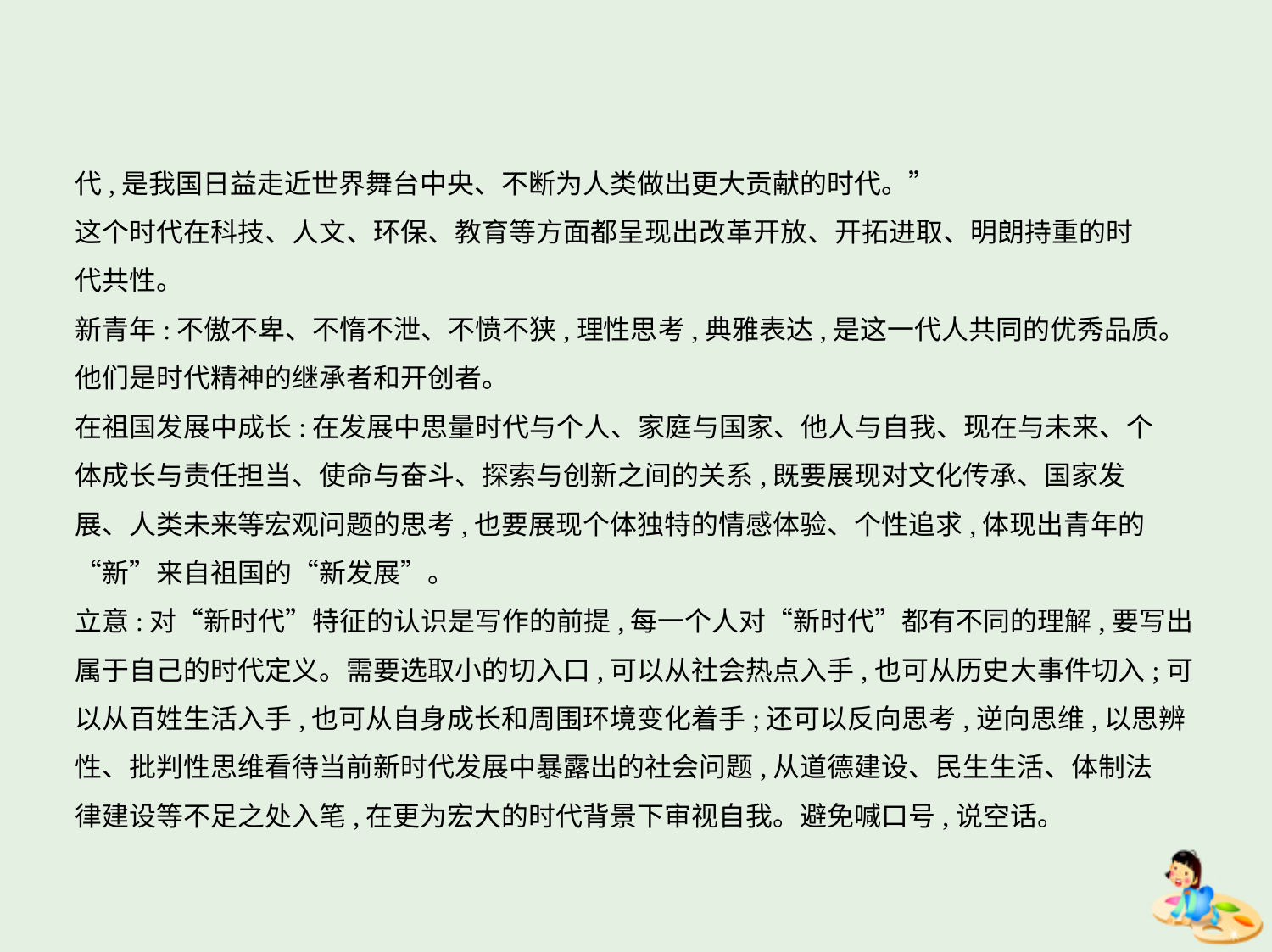

代,是我国日益走近世界舞台中央、不断为人类做出更大贡献的时代。”
这个时代在科技、人文、环保、教育等方面都呈现出改革开放、开拓进取、明朗持重的时
代共性。
新青年:不傲不卑、不惰不泄、不愤不狭,理性思考,典雅表达,是这一代人共同的优秀品质。
他们是时代精神的继承者和开创者。
在祖国发展中成长:在发展中思量时代与个人、家庭与国家、他人与自我、现在与未来、个
体成长与责任担当、使命与奋斗、探索与创新之间的关系,既要展现对文化传承、国家发
展、人类未来等宏观问题的思考,也要展现个体独特的情感体验、个性追求,体现出青年的
“新”来自祖国的“新发展”。
立意:对“新时代”特征的认识是写作的前提,每一个人对“新时代”都有不同的理解,要写出
属于自己的时代定义。需要选取小的切入口,可以从社会热点入手,也可从历史大事件切入;可
以从百姓生活入手,也可从自身成长和周围环境变化着手;还可以反向思考,逆向思维,以思辨
性、批判性思维看待当前新时代发展中暴露出的社会问题,从道德建设、民生生活、体制法
律建设等不足之处入笔,在更为宏大的时代背景下审视自我。避免喊口号,说空话。